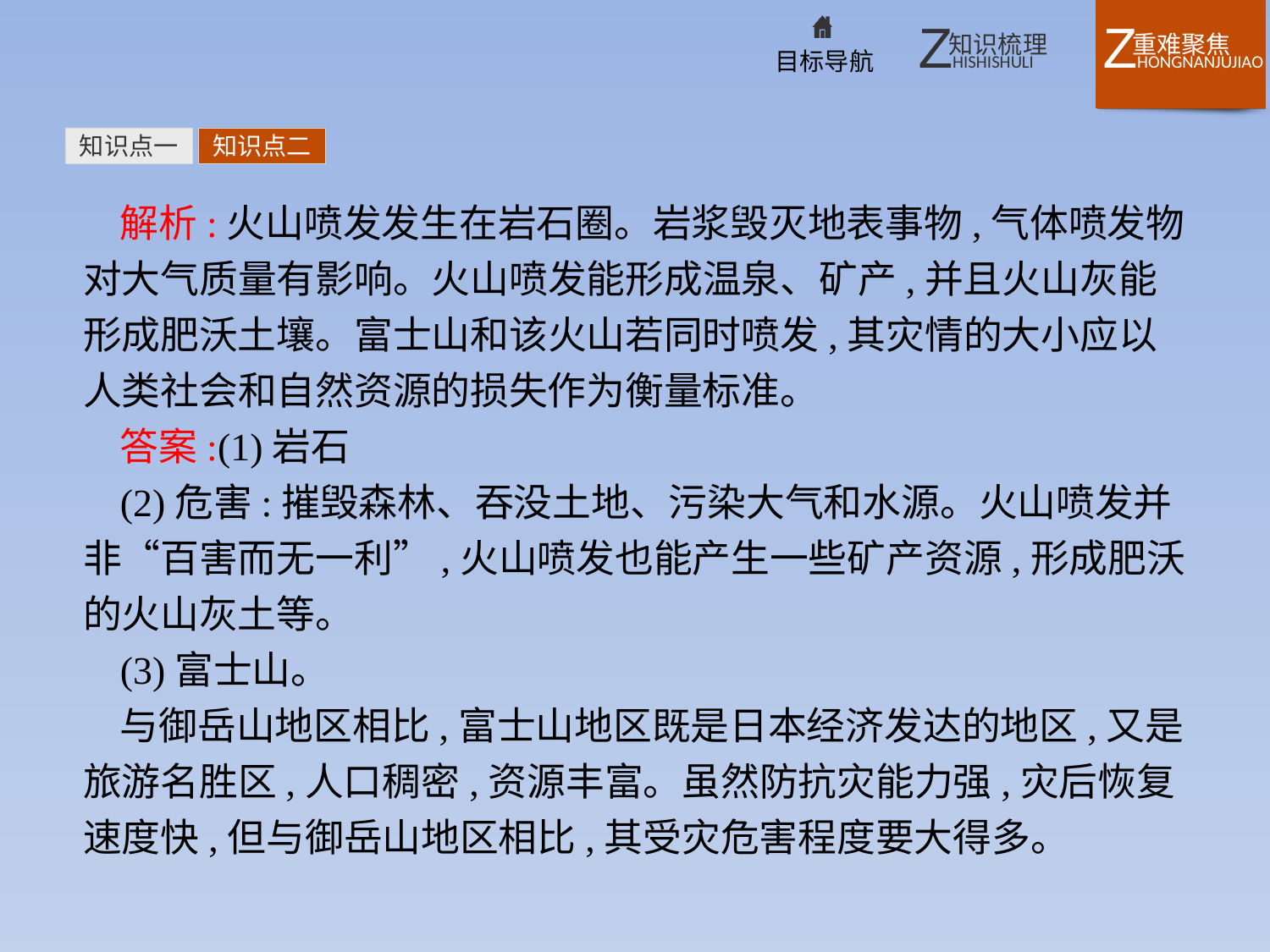

知识点一
知识点二
解析:火山喷发发生在岩石圈。岩浆毁灭地表事物,气体喷发物对大气质量有影响。火山喷发能形成温泉、矿产,并且火山灰能形成肥沃土壤。富士山和该火山若同时喷发,其灾情的大小应以人类社会和自然资源的损失作为衡量标准。
答案:(1)岩石
(2)危害:摧毁森林、吞没土地、污染大气和水源。火山喷发并非“百害而无一利”,火山喷发也能产生一些矿产资源,形成肥沃的火山灰土等。
(3)富士山。
与御岳山地区相比,富士山地区既是日本经济发达的地区,又是旅游名胜区,人口稠密,资源丰富。虽然防抗灾能力强,灾后恢复速度快,但与御岳山地区相比,其受灾危害程度要大得多。